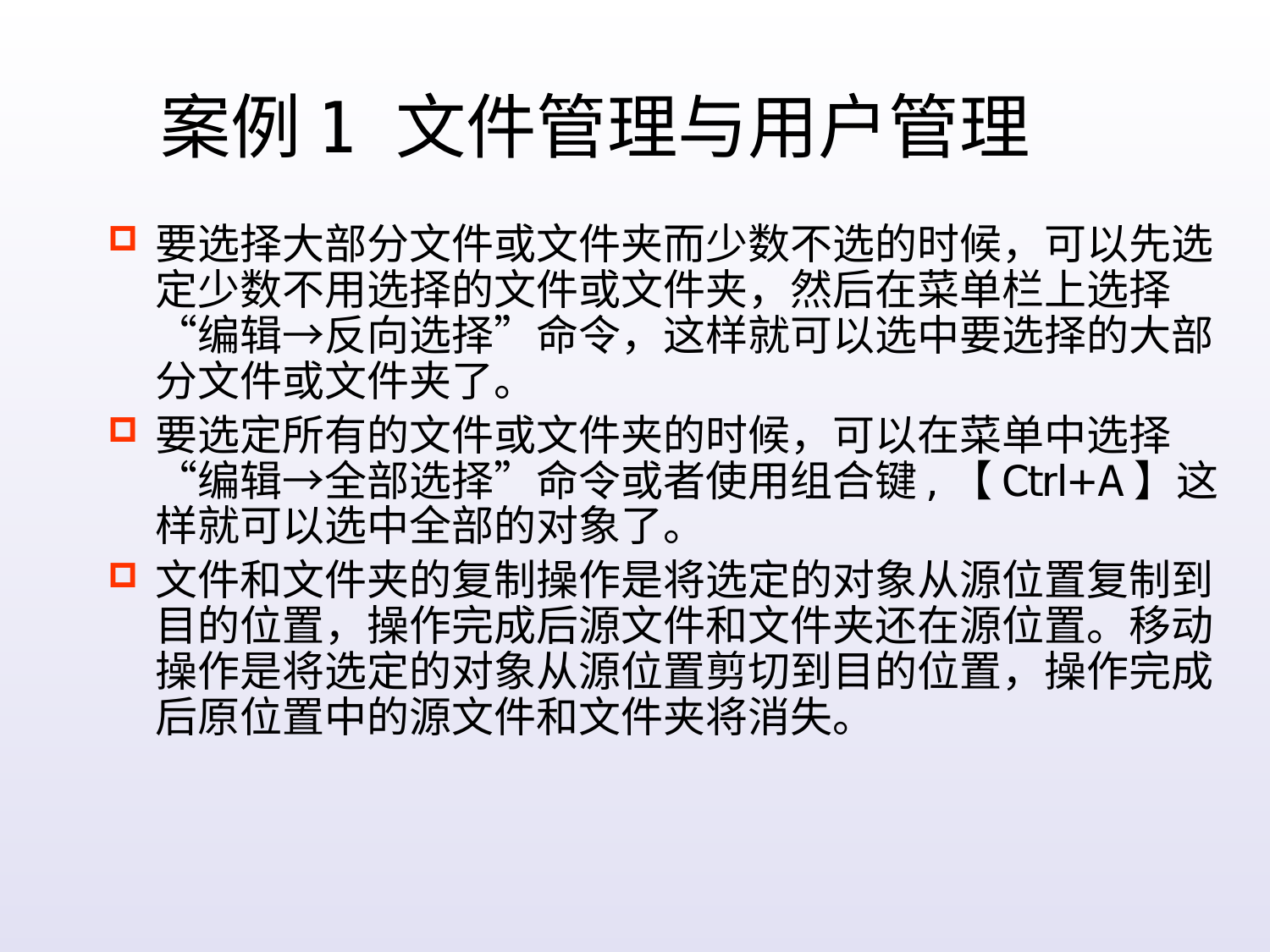

案例1 文件管理与用户管理
要选择大部分文件或文件夹而少数不选的时候，可以先选定少数不用选择的文件或文件夹，然后在菜单栏上选择“编辑→反向选择”命令，这样就可以选中要选择的大部分文件或文件夹了。
要选定所有的文件或文件夹的时候，可以在菜单中选择“编辑→全部选择”命令或者使用组合键,【Ctrl+A】这样就可以选中全部的对象了。
文件和文件夹的复制操作是将选定的对象从源位置复制到目的位置，操作完成后源文件和文件夹还在源位置。移动操作是将选定的对象从源位置剪切到目的位置，操作完成后原位置中的源文件和文件夹将消失。